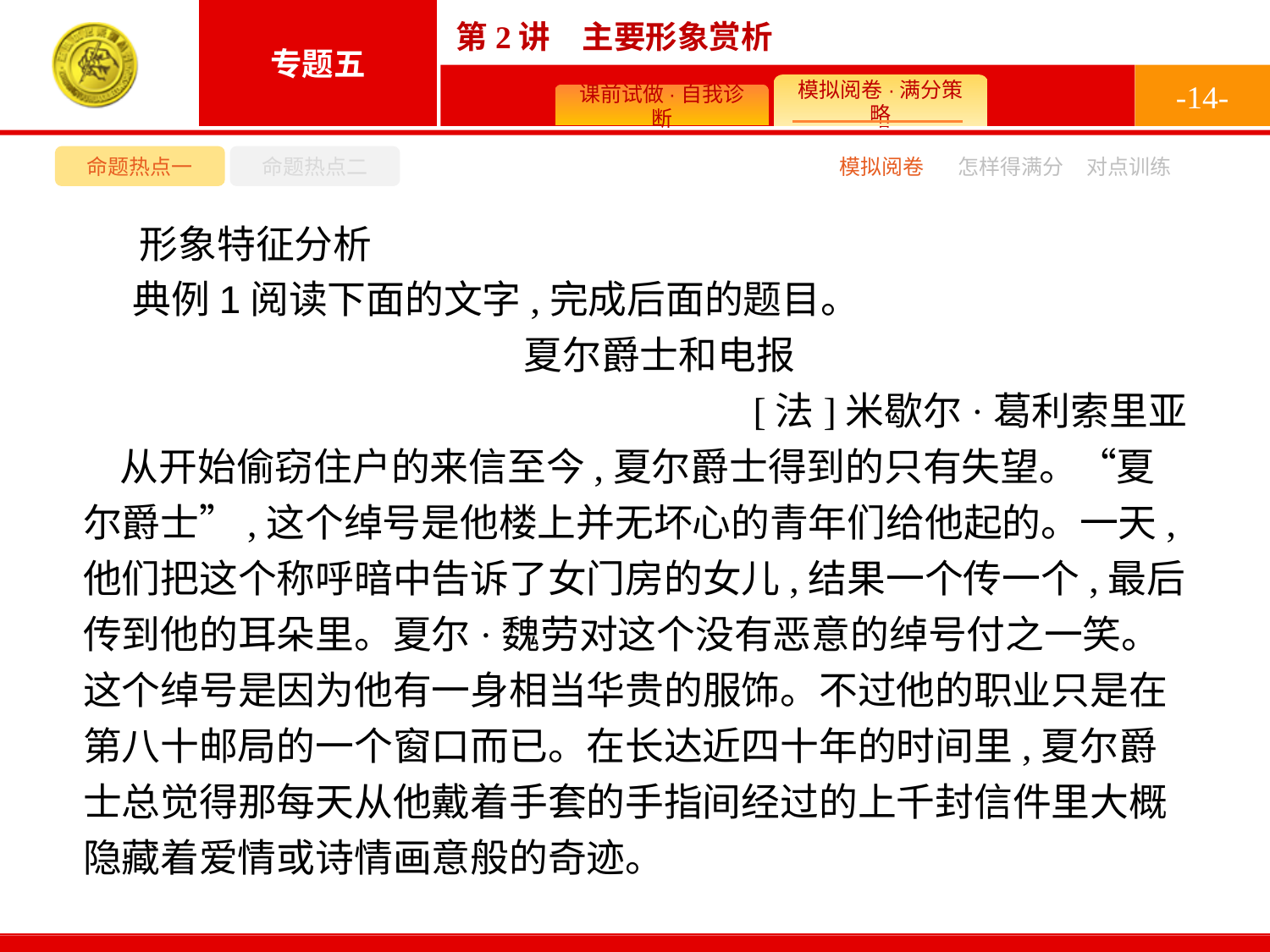

-14-
命题热点一
命题热点二
模拟阅卷
怎样得满分
对点训练
形象特征分析
典例1阅读下面的文字,完成后面的题目。
夏尔爵士和电报
[法]米歇尔·葛利索里亚
从开始偷窃住户的来信至今,夏尔爵士得到的只有失望。“夏尔爵士”,这个绰号是他楼上并无坏心的青年们给他起的。一天,他们把这个称呼暗中告诉了女门房的女儿,结果一个传一个,最后传到他的耳朵里。夏尔·魏劳对这个没有恶意的绰号付之一笑。这个绰号是因为他有一身相当华贵的服饰。不过他的职业只是在第八十邮局的一个窗口而已。在长达近四十年的时间里,夏尔爵士总觉得那每天从他戴着手套的手指间经过的上千封信件里大概隐藏着爱情或诗情画意般的奇迹。